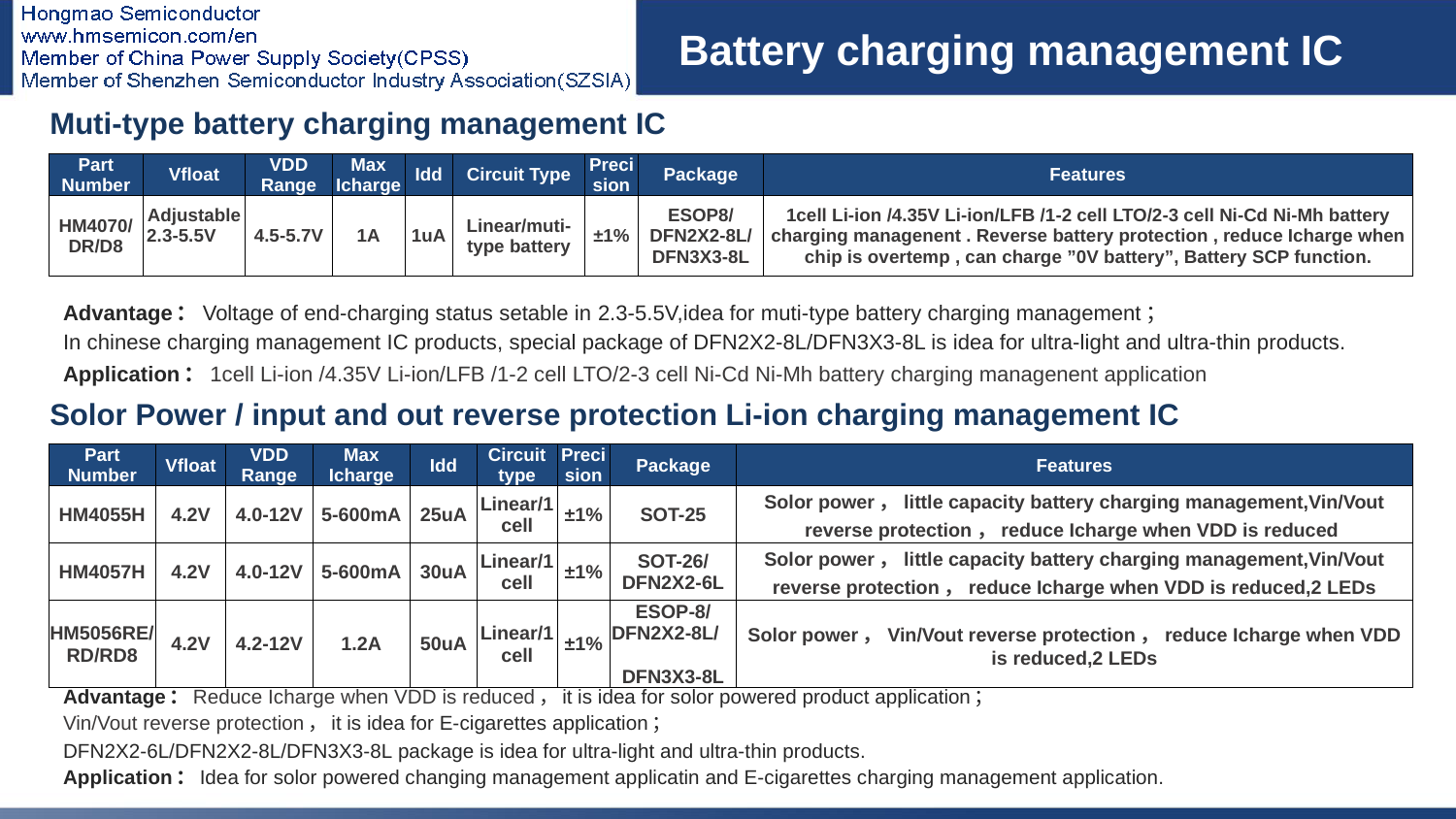

Battery charging management IC
| Muti-type battery charging management IC |  |  |  |  |  |  |  |  |
| --- | --- | --- | --- | --- | --- | --- | --- | --- |
| Part Number | Vfloat | VDD Range | Max Icharge | Idd | Circuit Type | Precision | Package | Features |
| HM4070/ DR/D8 | Adjustable 2.3-5.5V | 4.5-5.7V | 1A | 1uA | Linear/muti-type battery | ±1% | ESOP8/ DFN2X2-8L/ DFN3X3-8L | 1cell Li-ion /4.35V Li-ion/LFB /1-2 cell LTO/2-3 cell Ni-Cd Ni-Mh battery charging managenent . Reverse battery protection , reduce Icharge when chip is overtemp , can charge ”0V battery”, Battery SCP function. |
# 充电IC
Advantage：Voltage of end-charging status setable in 2.3-5.5V,idea for muti-type battery charging management；
In chinese charging management IC products, special package of DFN2X2-8L/DFN3X3-8L is idea for ultra-light and ultra-thin products.
Application：1cell Li-ion /4.35V Li-ion/LFB /1-2 cell LTO/2-3 cell Ni-Cd Ni-Mh battery charging managenent application

| Solor Power / input and out reverse protection Li-ion charging management IC |  |  |  |  |  |  |  |  |
| --- | --- | --- | --- | --- | --- | --- | --- | --- |
| Part Number | Vfloat | VDD Range | Max Icharge | Idd | Circuit type | Precision | Package | Features |
| HM4055H | 4.2V | 4.0-12V | 5-600mA | 25uA | Linear/1 cell | ±1% | SOT-25 | Solor power，little capacity battery charging management,Vin/Vout reverse protection，reduce Icharge when VDD is reduced |
| HM4057H | 4.2V | 4.0-12V | 5-600mA | 30uA | Linear/1 cell | ±1% | SOT-26/ DFN2X2-6L | Solor power，little capacity battery charging management,Vin/Vout reverse protection，reduce Icharge when VDD is reduced,2 LEDs |
| HM5056RE/ RD/RD8 | 4.2V | 4.2-12V | 1.2A | 50uA | Linear/1 cell | ±1% | ESOP-8/ DFN2X2-8L/ DFN3X3-8L | Solor power，Vin/Vout reverse protection，reduce Icharge when VDD is reduced,2 LEDs |
Advantage：Reduce Icharge when VDD is reduced，it is idea for solor powered product application；
Vin/Vout reverse protection，it is idea for E-cigarettes application；
DFN2X2-6L/DFN2X2-8L/DFN3X3-8L package is idea for ultra-light and ultra-thin products.
Application：Idea for solor powered changing management applicatin and E-cigarettes charging management application.